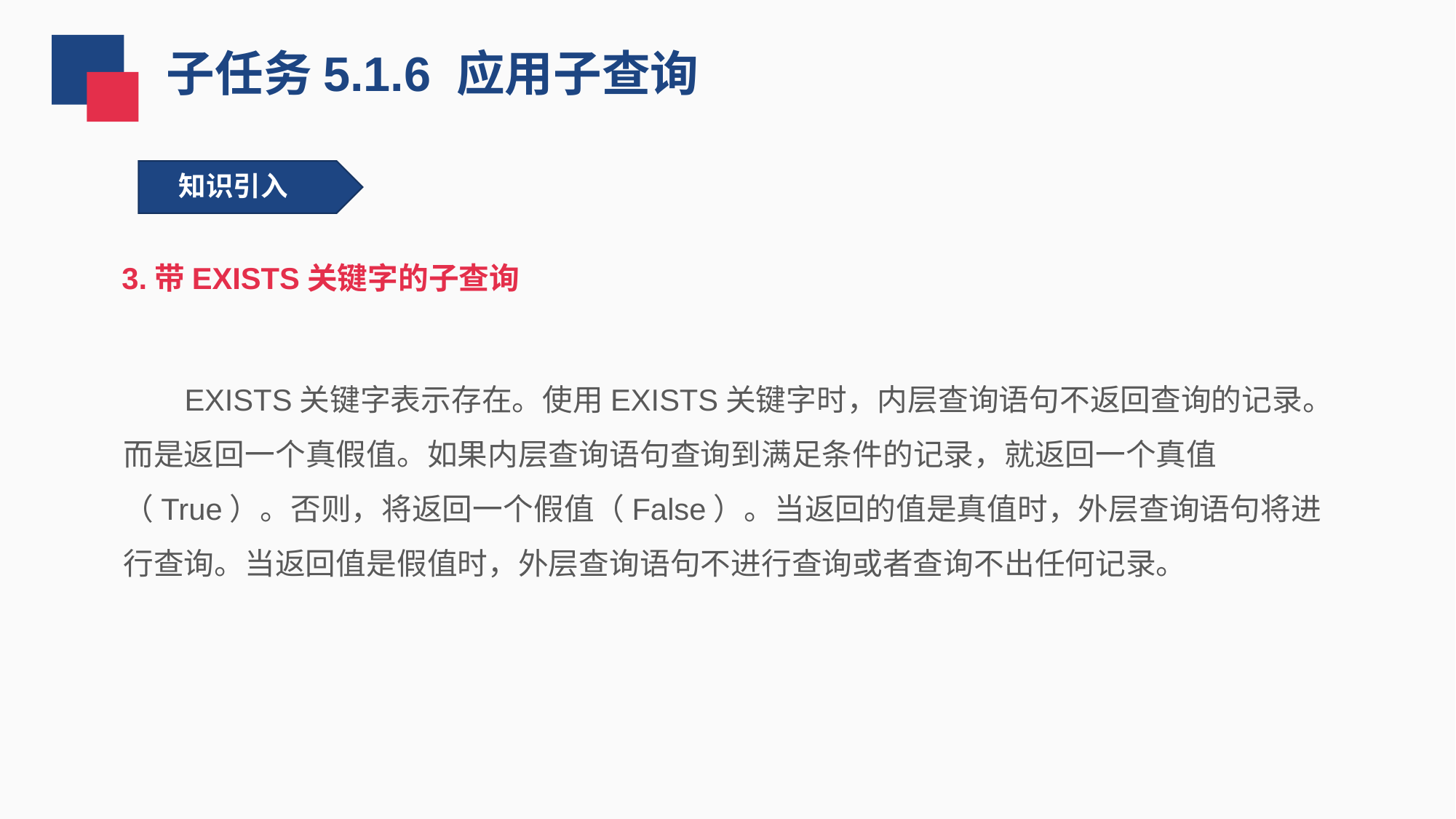

子任务5.1.6 应用子查询

知识引入
3.带EXISTS关键字的子查询
        EXISTS关键字表示存在。使用EXISTS关键字时，内层查询语句不返回查询的记录。而是返回一个真假值。如果内层查询语句查询到满足条件的记录，就返回一个真值（True）。否则，将返回一个假值（False）。当返回的值是真值时，外层查询语句将进行查询。当返回值是假值时，外层查询语句不进行查询或者查询不出任何记录。